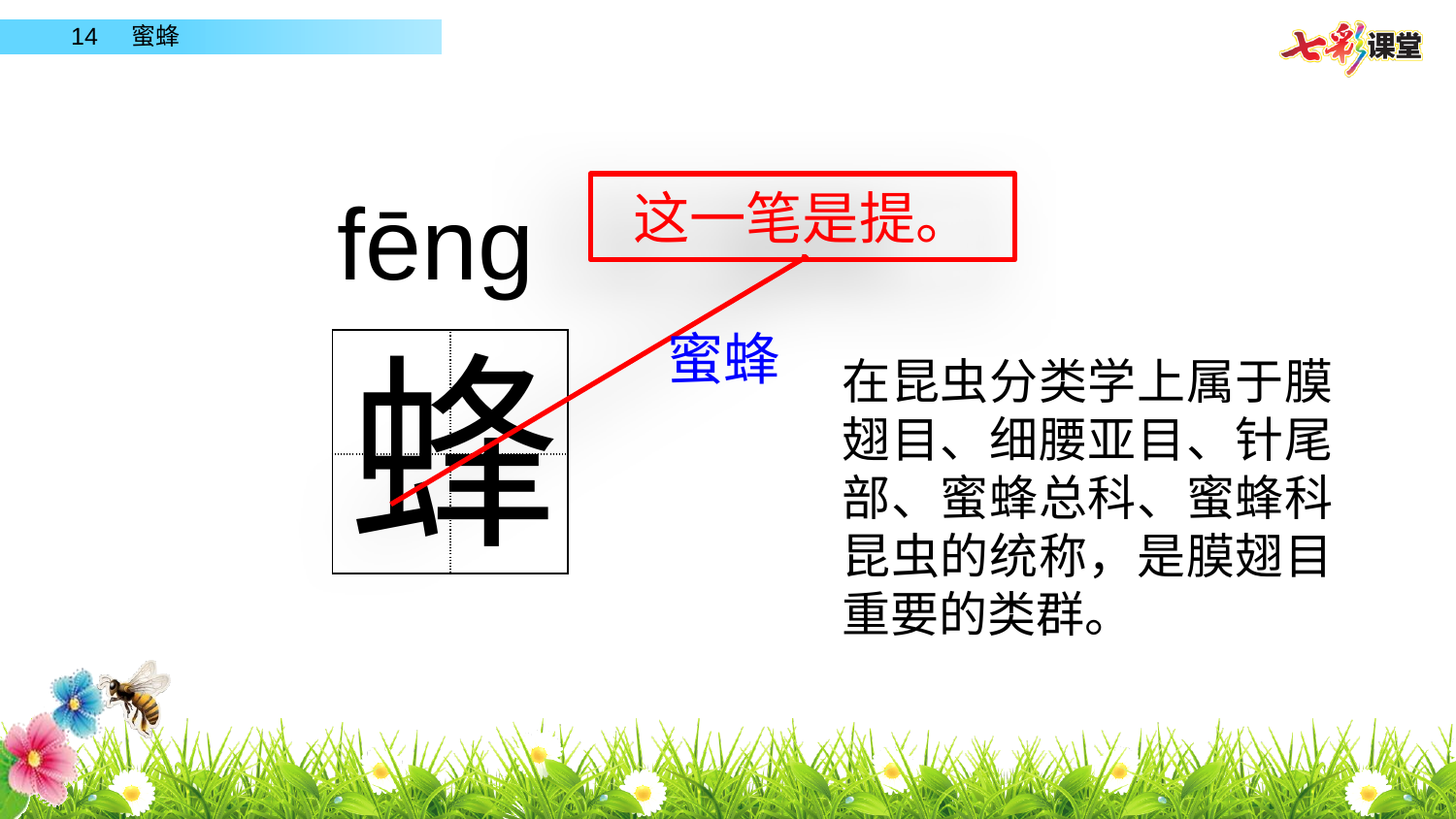

fēng
这一笔是提。
蜂
蜜蜂
|  |  |
| --- | --- |
|  |  |
在昆虫分类学上属于膜翅目、细腰亚目、针尾部、蜜蜂总科、蜜蜂科昆虫的统称，是膜翅目重要的类群。